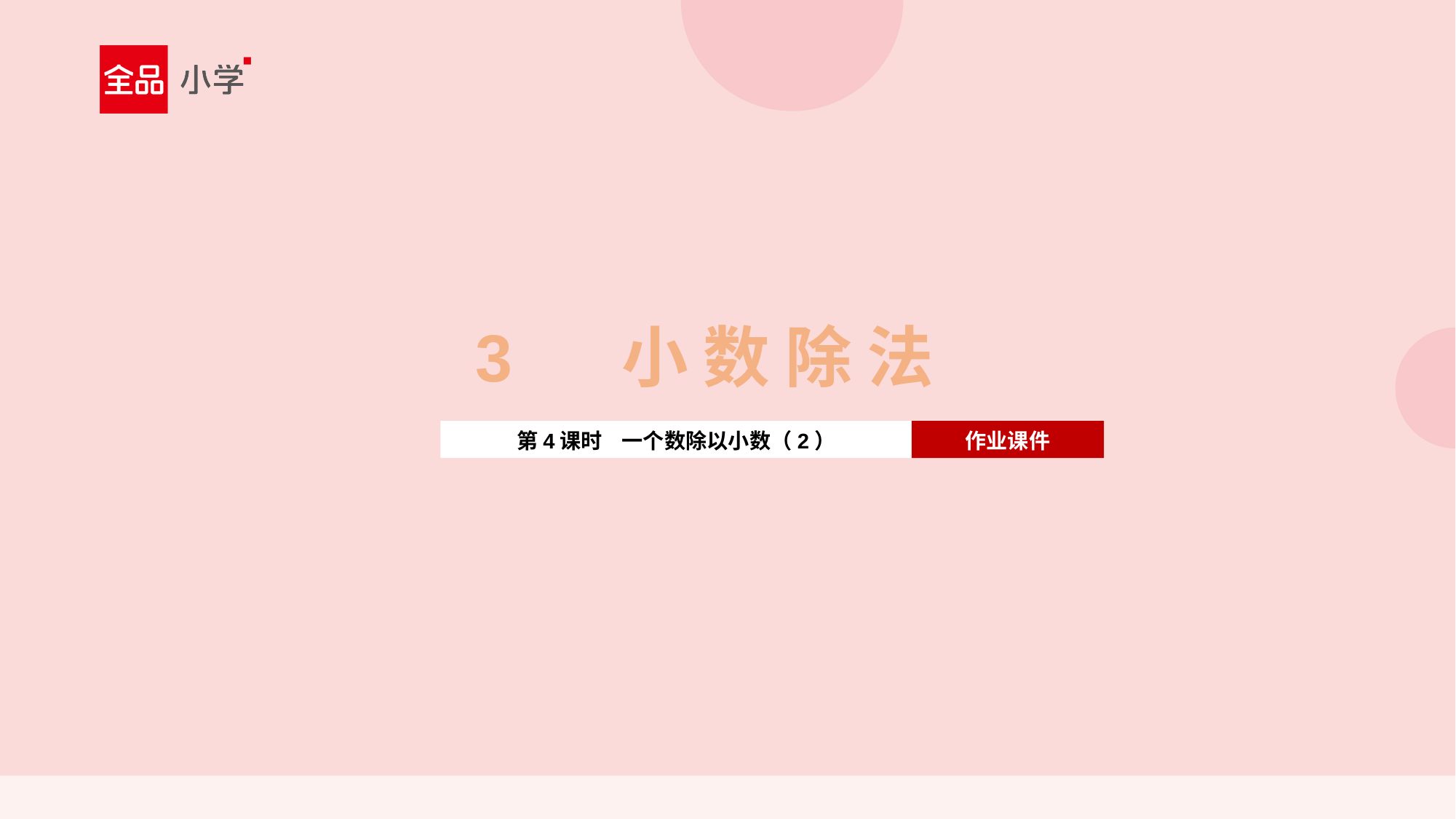

3     小 数 除 法
第4课时    一个数除以小数（2）

作业课件